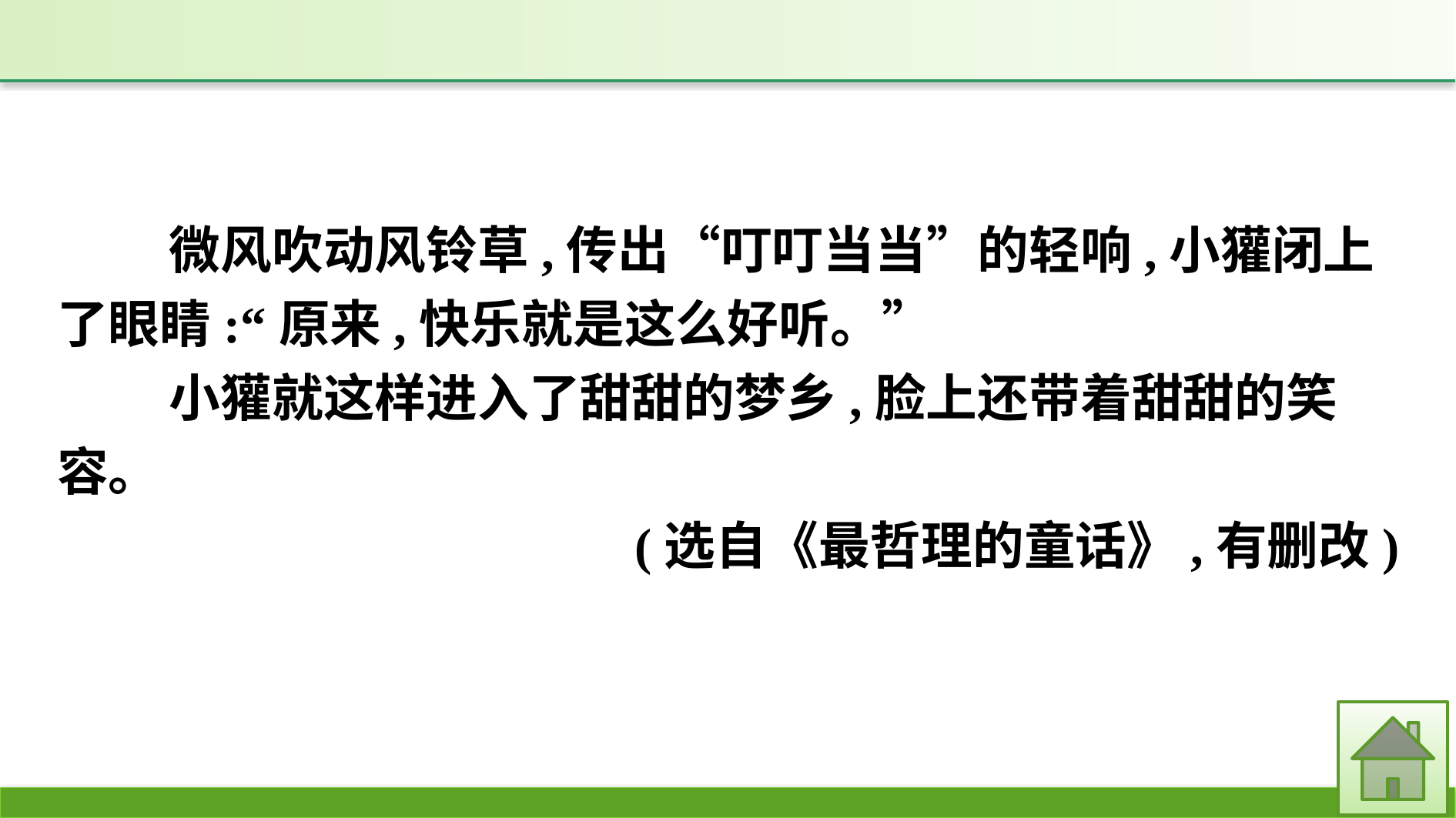

微风吹动风铃草,传出“叮叮当当”的轻响,小獾闭上了眼睛:“原来,快乐就是这么好听。”
小獾就这样进入了甜甜的梦乡,脸上还带着甜甜的笑容。
(选自《最哲理的童话》,有删改)